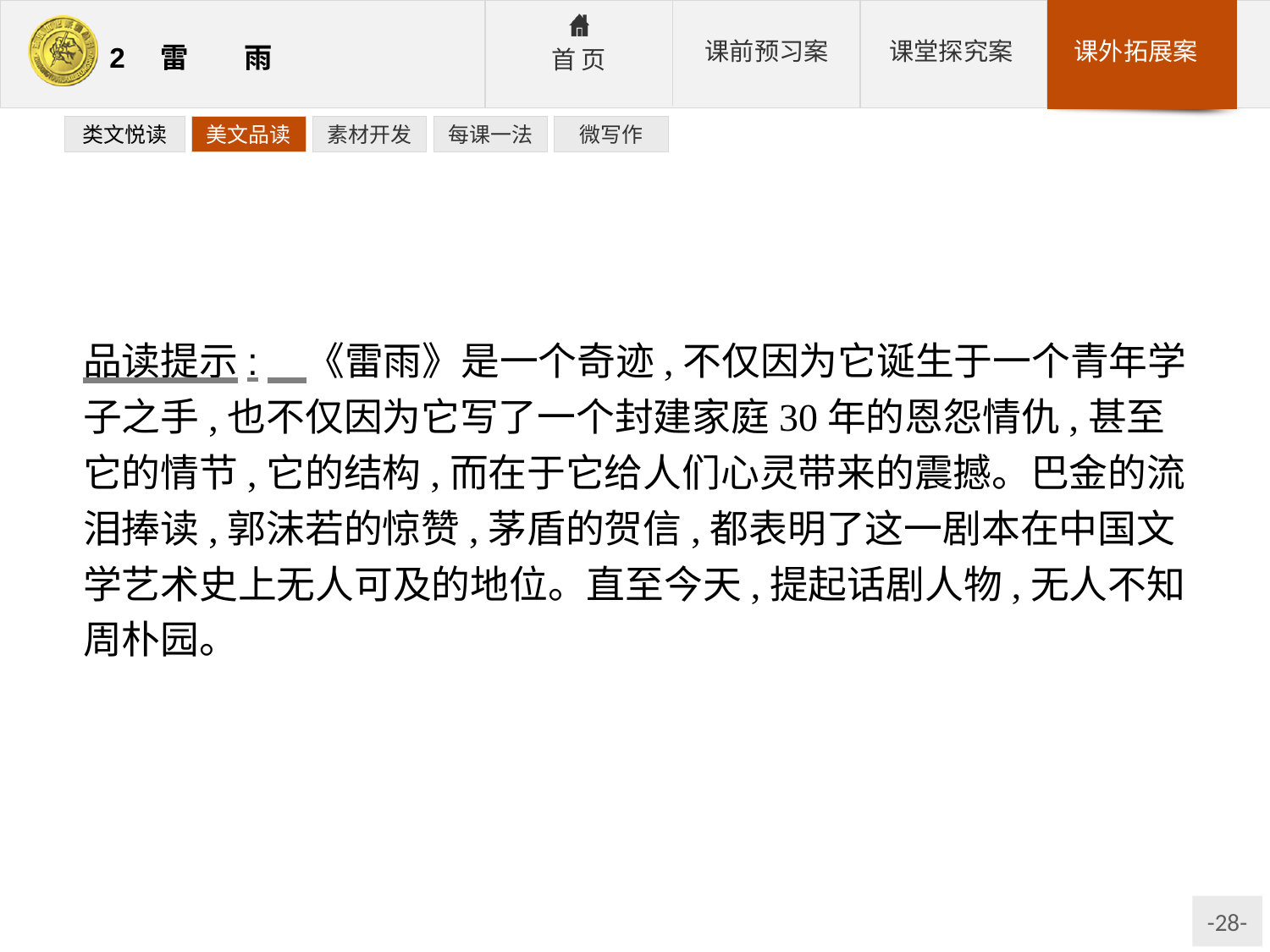

类文悦读
美文品读
素材开发
每课一法
微写作
品读提示:　《雷雨》是一个奇迹,不仅因为它诞生于一个青年学子之手,也不仅因为它写了一个封建家庭30年的恩怨情仇,甚至它的情节,它的结构,而在于它给人们心灵带来的震撼。巴金的流泪捧读,郭沫若的惊赞,茅盾的贺信,都表明了这一剧本在中国文学艺术史上无人可及的地位。直至今天,提起话剧人物,无人不知周朴园。